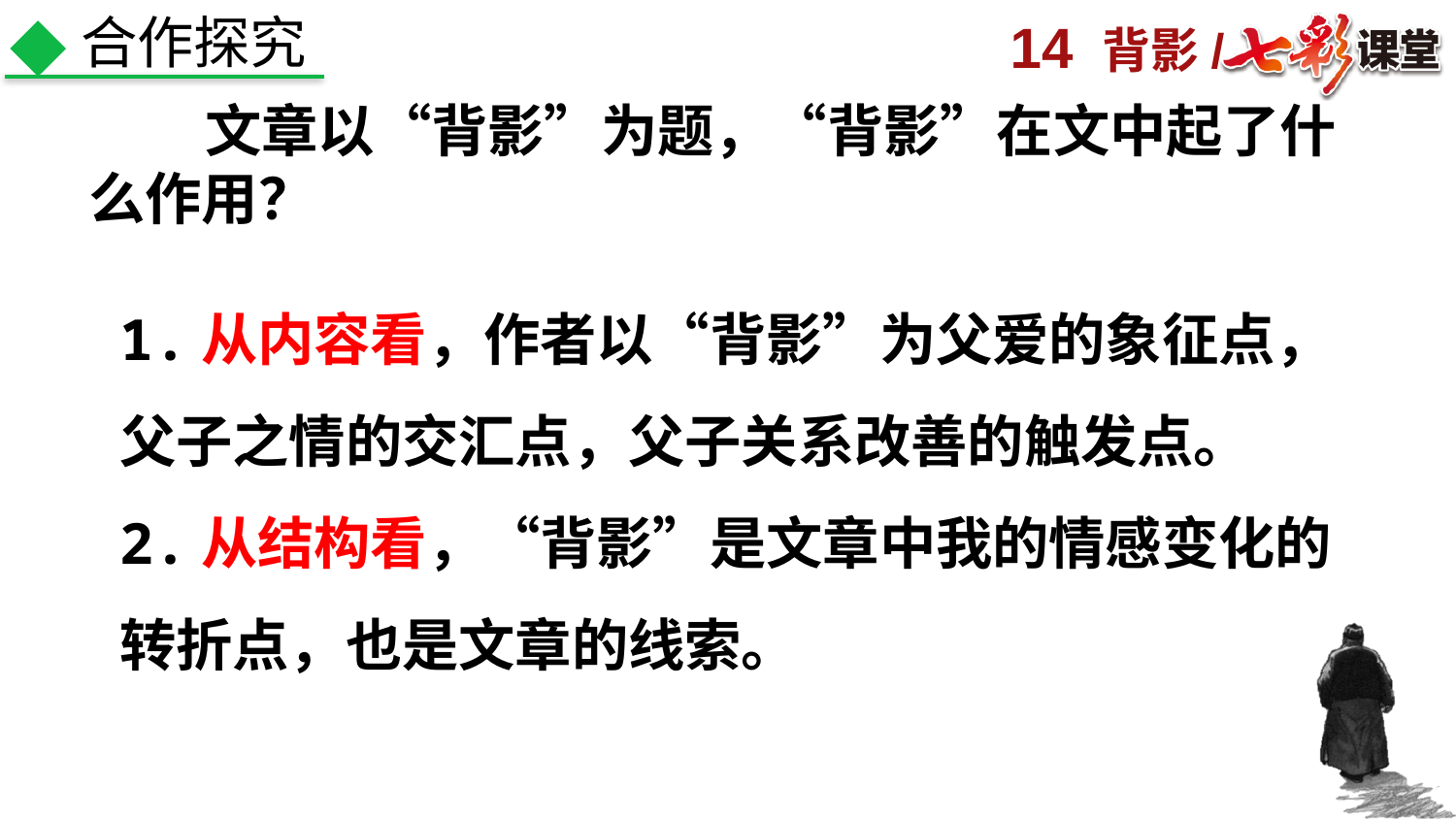

合作探究

        文章以“背影”为题，“背影”在文中起了什么作用？
1.从内容看，作者以“背影”为父爱的象征点，父子之情的交汇点，父子关系改善的触发点。
2.从结构看，“背影”是文章中我的情感变化的转折点，也是文章的线索。